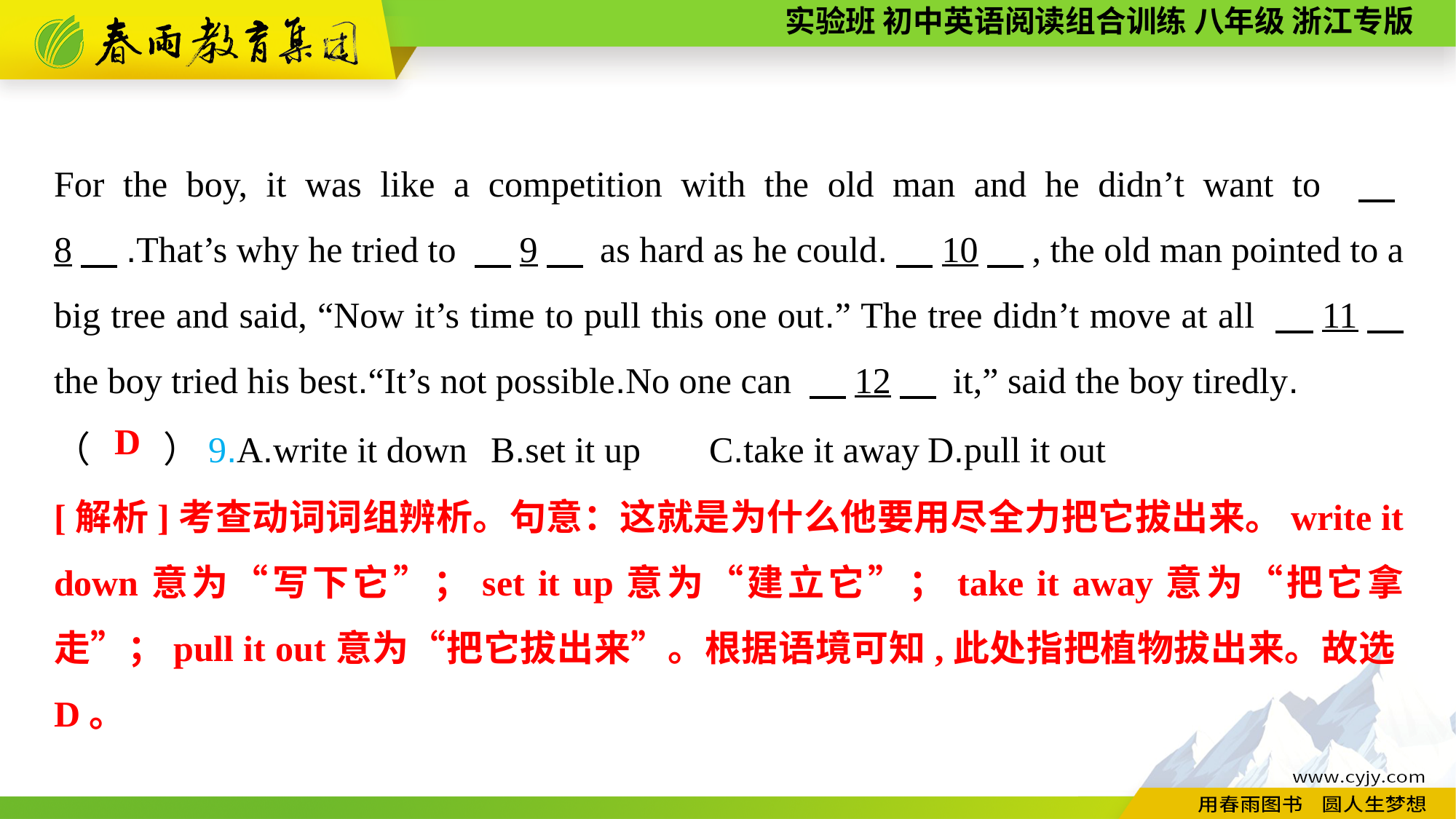

For the boy, it was like a competition with the old man and he didn’t want to 　8　.That’s why he tried to 　9　 as hard as he could.　10　, the old man pointed to a big tree and said, “Now it’s time to pull this one out.” The tree didn’t move at all 　11　 the boy tried his best.“It’s not possible.No one can 　12　 it,” said the boy tiredly.
（　　）9.A.write it down	B.set it up	C.take it away	D.pull it out
D
[解析]考查动词词组辨析。句意：这就是为什么他要用尽全力把它拔出来。write it down意为“写下它”；set it up意为“建立它”；take it away意为“把它拿走”；pull it out意为“把它拔出来”。根据语境可知,此处指把植物拔出来。故选D。